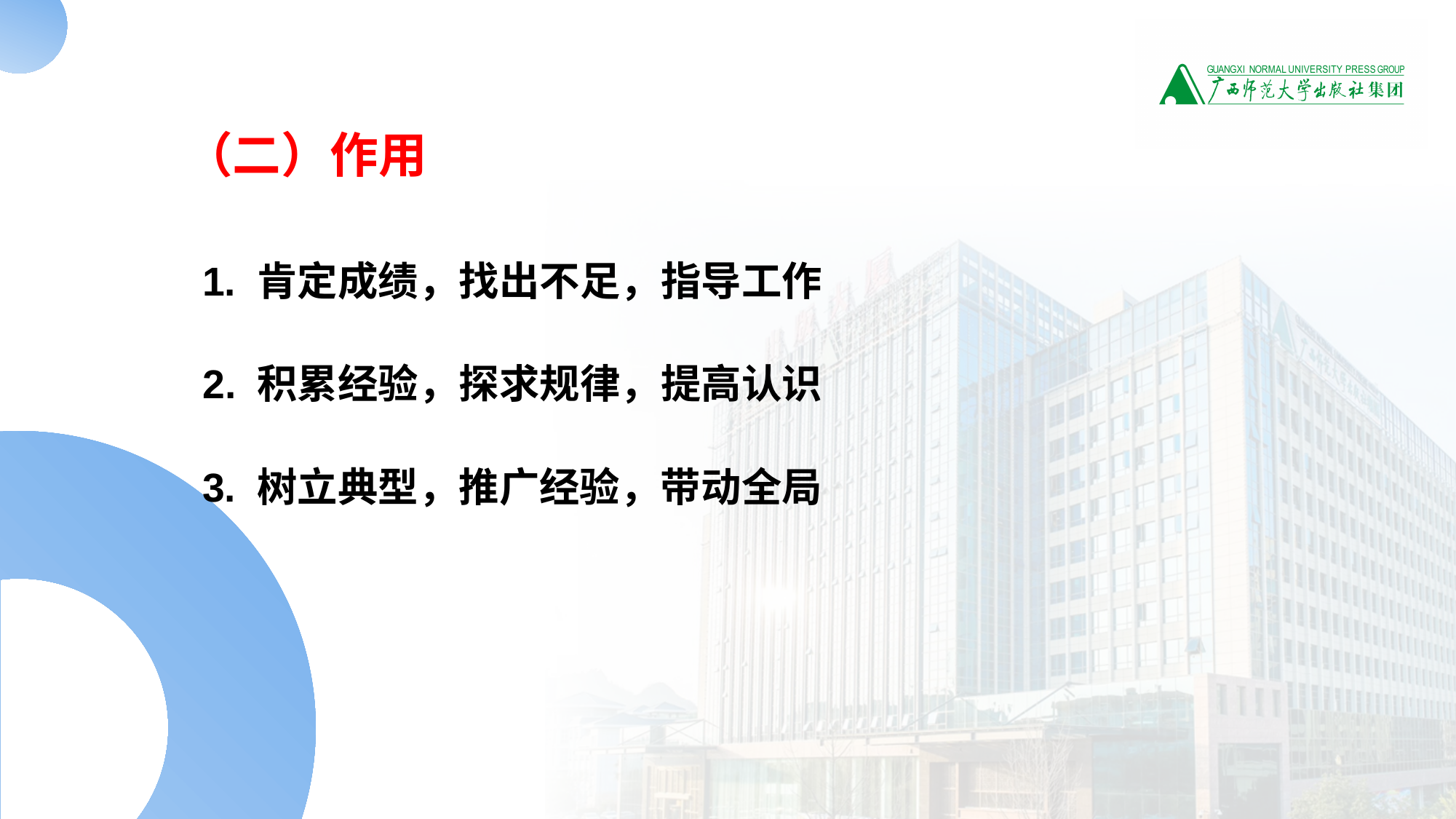

（二）作用
1. 肯定成绩，找出不足，指导工作
2. 积累经验，探求规律，提高认识
3. 树立典型，推广经验，带动全局